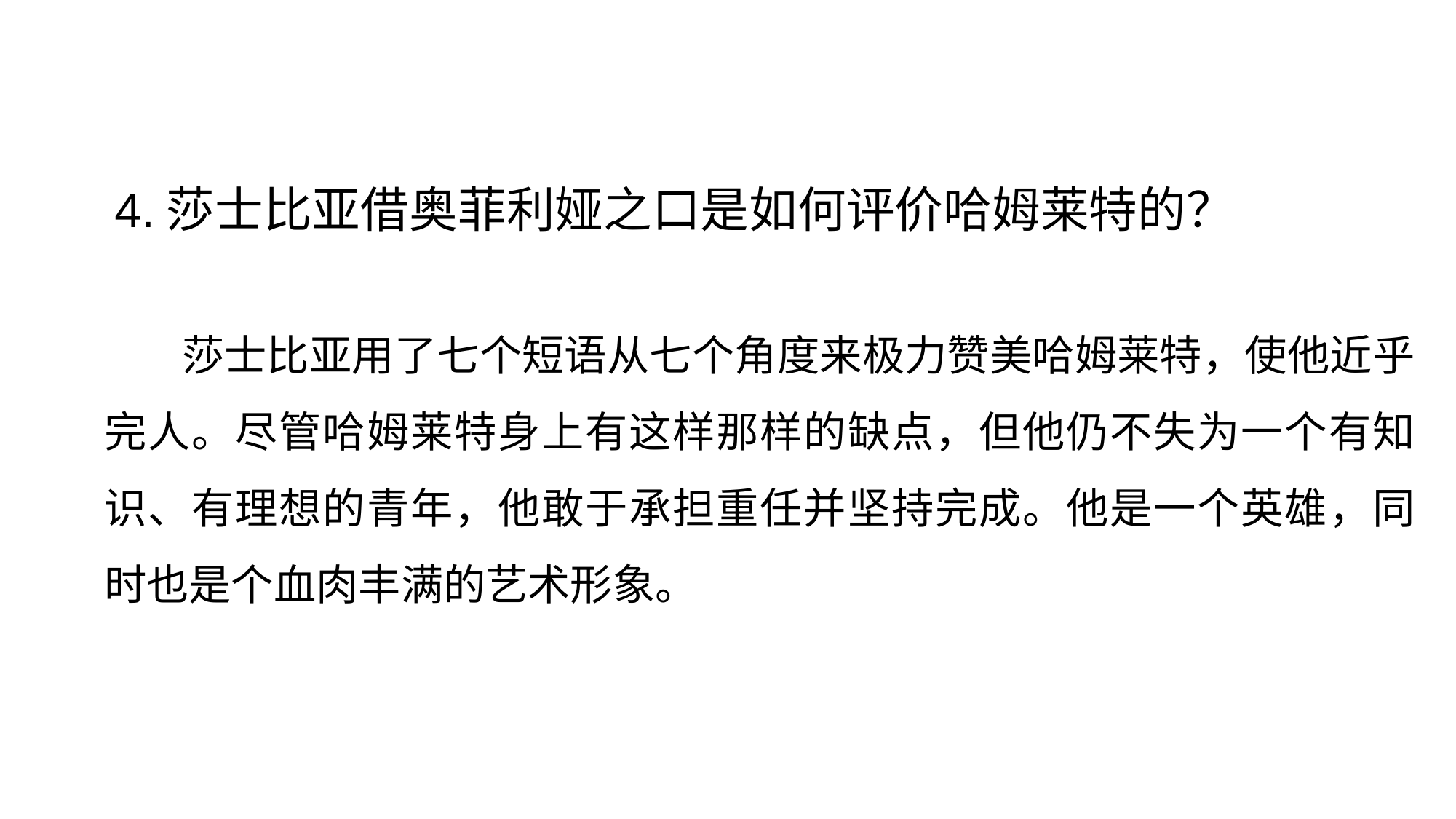

4.莎士比亚借奥菲利娅之口是如何评价哈姆莱特的？

       莎士比亚用了七个短语从七个角度来极力赞美哈姆莱特，使他近乎完人。尽管哈姆莱特身上有这样那样的缺点，但他仍不失为一个有知识、有理想的青年，他敢于承担重任并坚持完成。他是一个英雄，同时也是个血肉丰满的艺术形象。